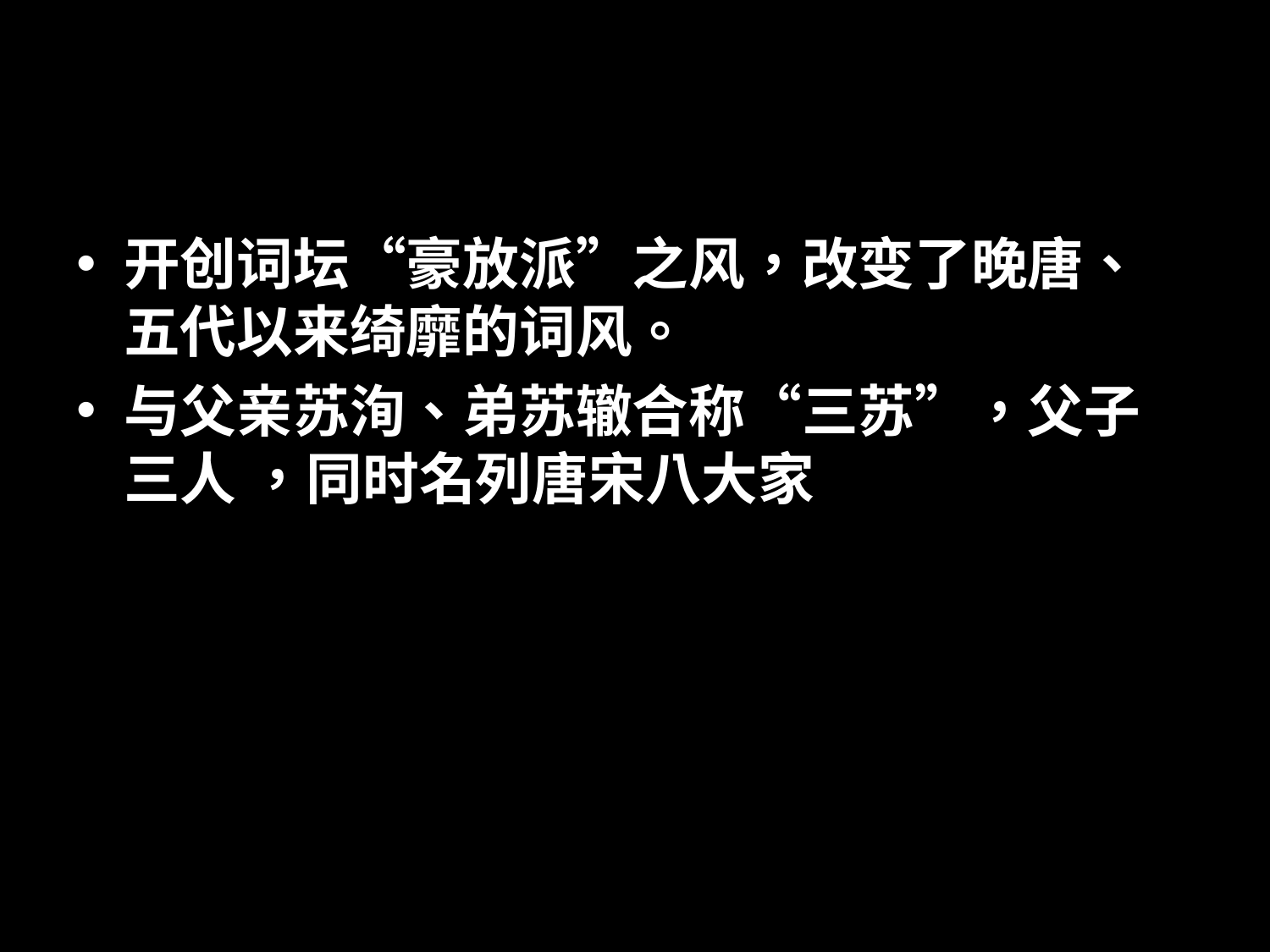

#
开创词坛“豪放派”之风，改变了晚唐、五代以来绮靡的词风。
与父亲苏洵、弟苏辙合称“三苏”，父子三人 ，同时名列唐宋八大家